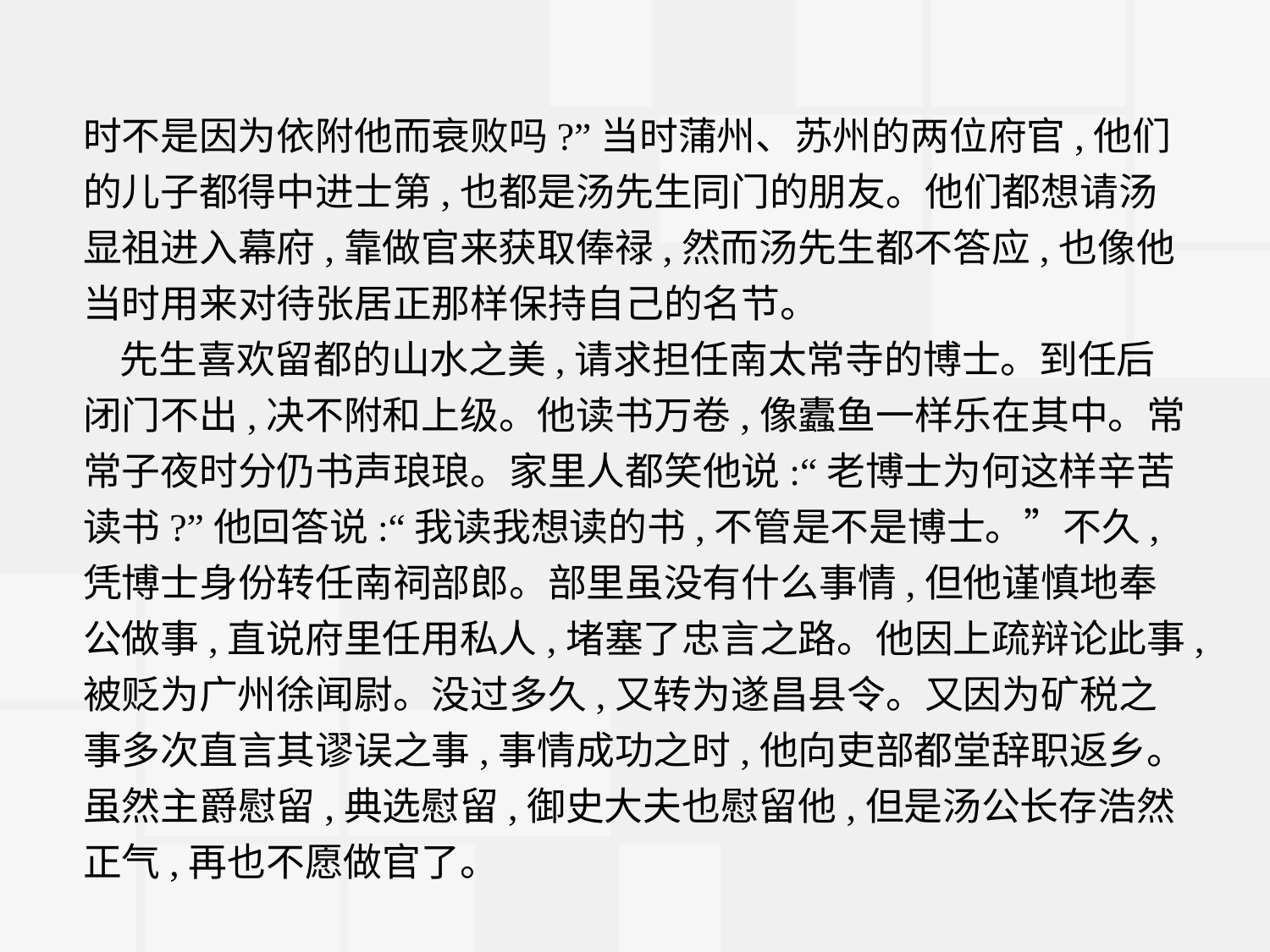

时不是因为依附他而衰败吗?”当时蒲州、苏州的两位府官,他们的儿子都得中进士第,也都是汤先生同门的朋友。他们都想请汤显祖进入幕府,靠做官来获取俸禄,然而汤先生都不答应,也像他当时用来对待张居正那样保持自己的名节。
先生喜欢留都的山水之美,请求担任南太常寺的博士。到任后闭门不出,决不附和上级。他读书万卷,像蠹鱼一样乐在其中。常常子夜时分仍书声琅琅。家里人都笑他说:“老博士为何这样辛苦读书?”他回答说:“我读我想读的书,不管是不是博士。”不久,凭博士身份转任南祠部郎。部里虽没有什么事情,但他谨慎地奉公做事,直说府里任用私人,堵塞了忠言之路。他因上疏辩论此事,被贬为广州徐闻尉。没过多久,又转为遂昌县令。又因为矿税之事多次直言其谬误之事,事情成功之时,他向吏部都堂辞职返乡。虽然主爵慰留,典选慰留,御史大夫也慰留他,但是汤公长存浩然正气,再也不愿做官了。